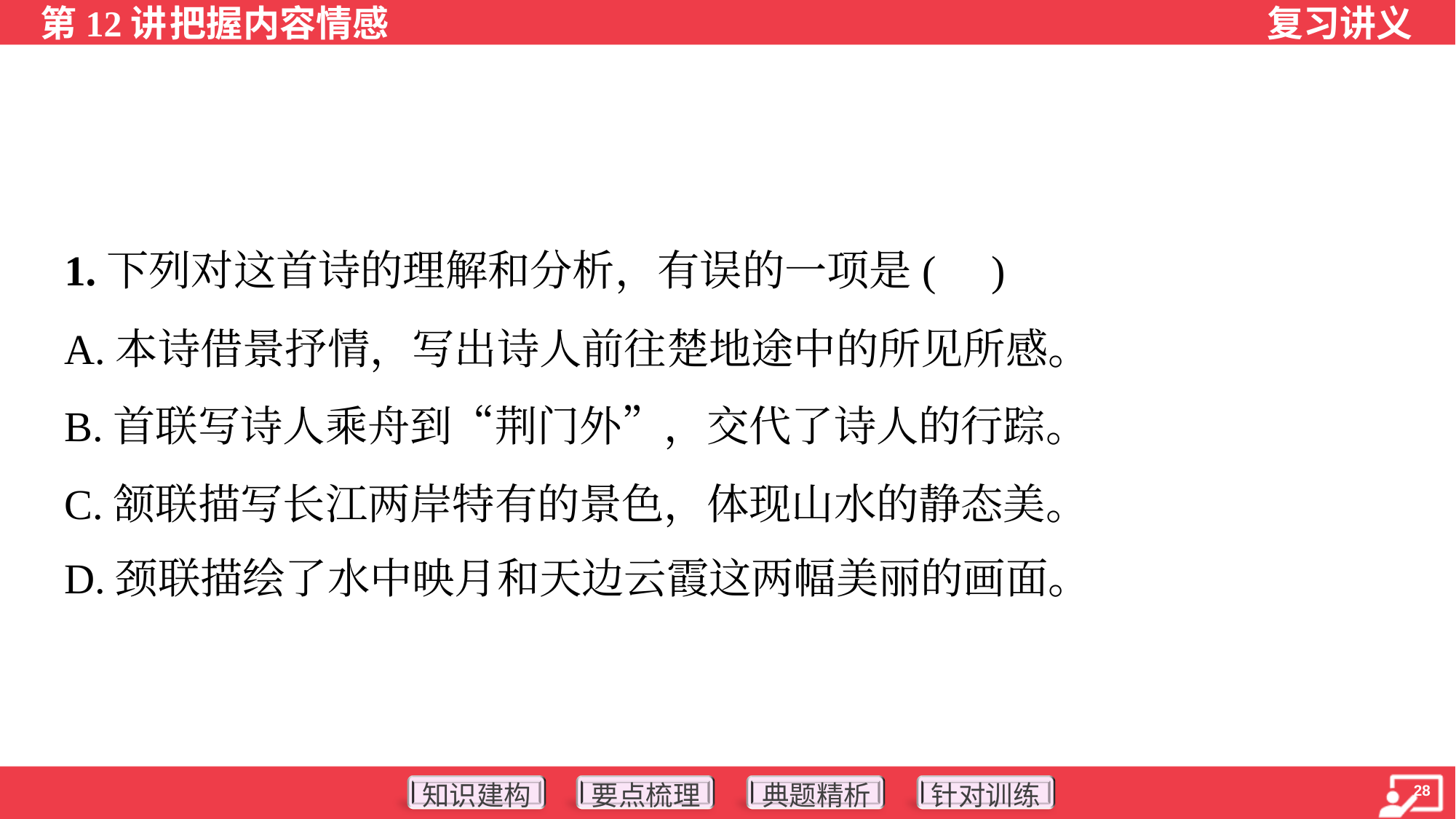

1.下列对这首诗的理解和分析，有误的一项是(     )
A.本诗借景抒情，写出诗人前往楚地途中的所见所感。
B.首联写诗人乘舟到“荆门外”，交代了诗人的行踪。
C.颔联描写长江两岸特有的景色，体现山水的静态美。
D.颈联描绘了水中映月和天边云霞这两幅美丽的画面。